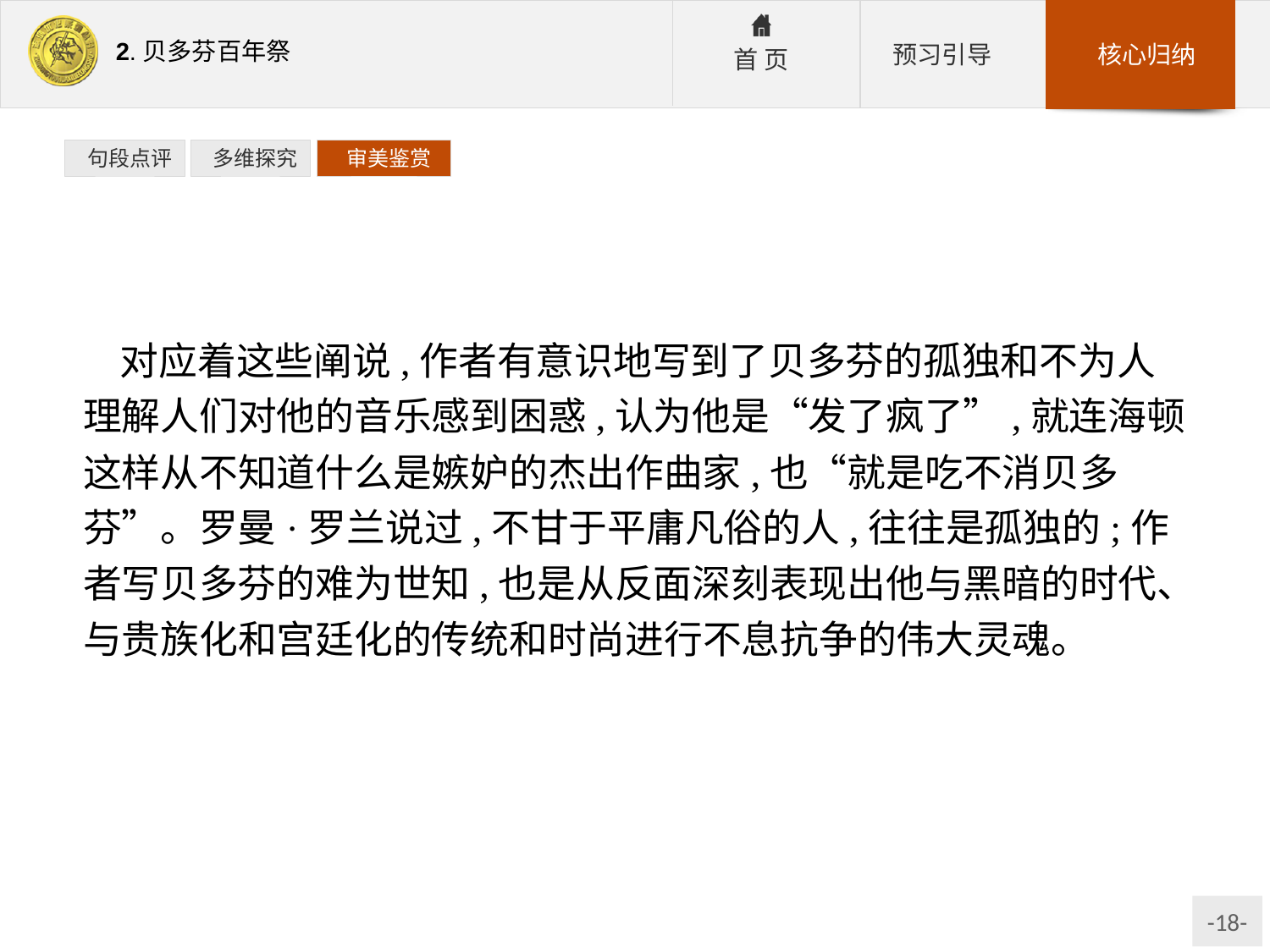

句段点评
 多维探究
 审美鉴赏
对应着这些阐说,作者有意识地写到了贝多芬的孤独和不为人理解人们对他的音乐感到困惑,认为他是“发了疯了”,就连海顿这样从不知道什么是嫉妒的杰出作曲家,也“就是吃不消贝多芬”。罗曼·罗兰说过,不甘于平庸凡俗的人,往往是孤独的;作者写贝多芬的难为世知,也是从反面深刻表现出他与黑暗的时代、与贵族化和宫廷化的传统和时尚进行不息抗争的伟大灵魂。